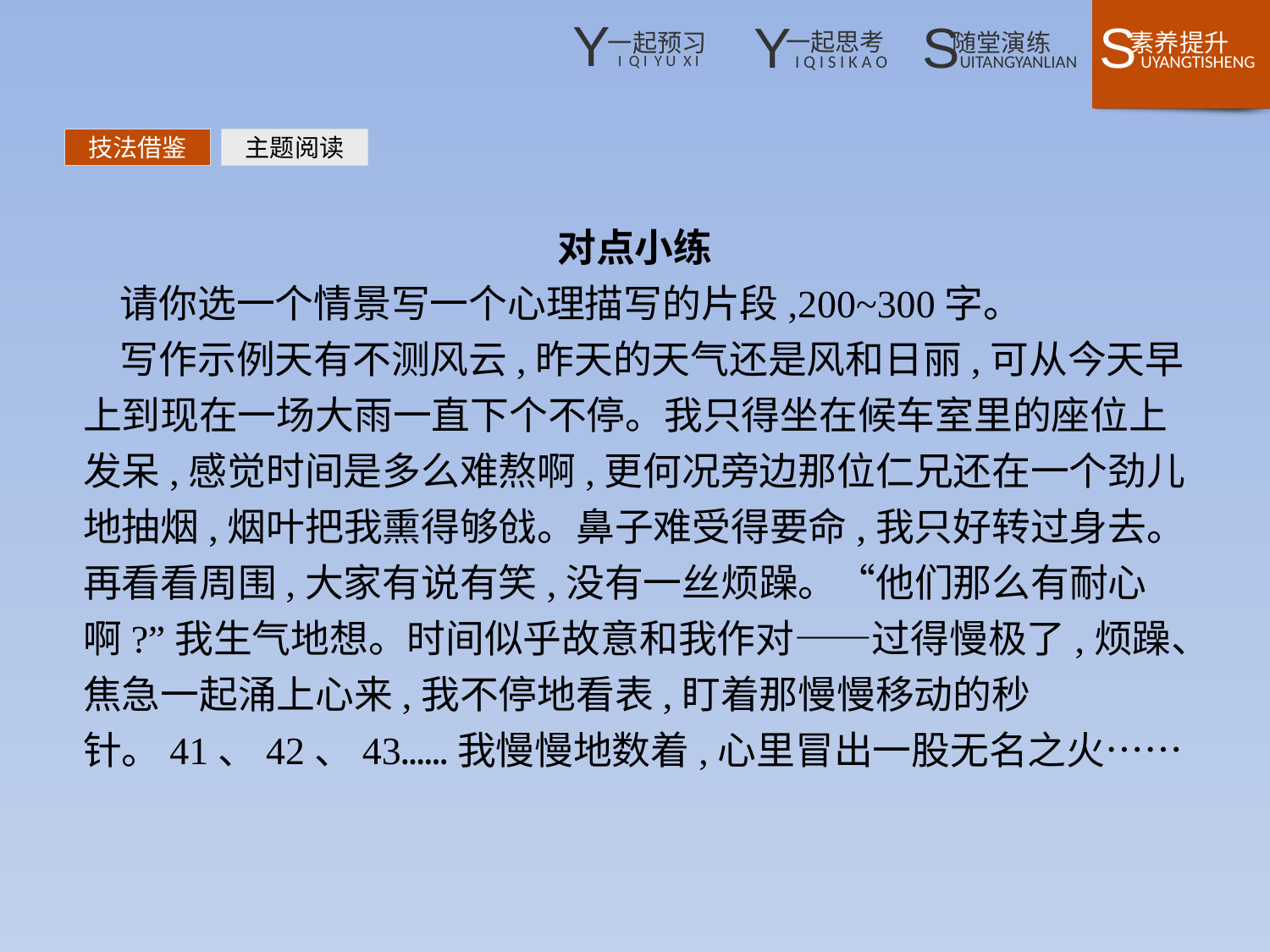

技法借鉴
主题阅读
对点小练
请你选一个情景写一个心理描写的片段,200~300字。
写作示例天有不测风云,昨天的天气还是风和日丽,可从今天早上到现在一场大雨一直下个不停。我只得坐在候车室里的座位上发呆,感觉时间是多么难熬啊,更何况旁边那位仁兄还在一个劲儿地抽烟,烟叶把我熏得够戗。鼻子难受得要命,我只好转过身去。再看看周围,大家有说有笑,没有一丝烦躁。“他们那么有耐心啊?”我生气地想。时间似乎故意和我作对——过得慢极了,烦躁、焦急一起涌上心来,我不停地看表,盯着那慢慢移动的秒针。41、42、43……我慢慢地数着,心里冒出一股无名之火……